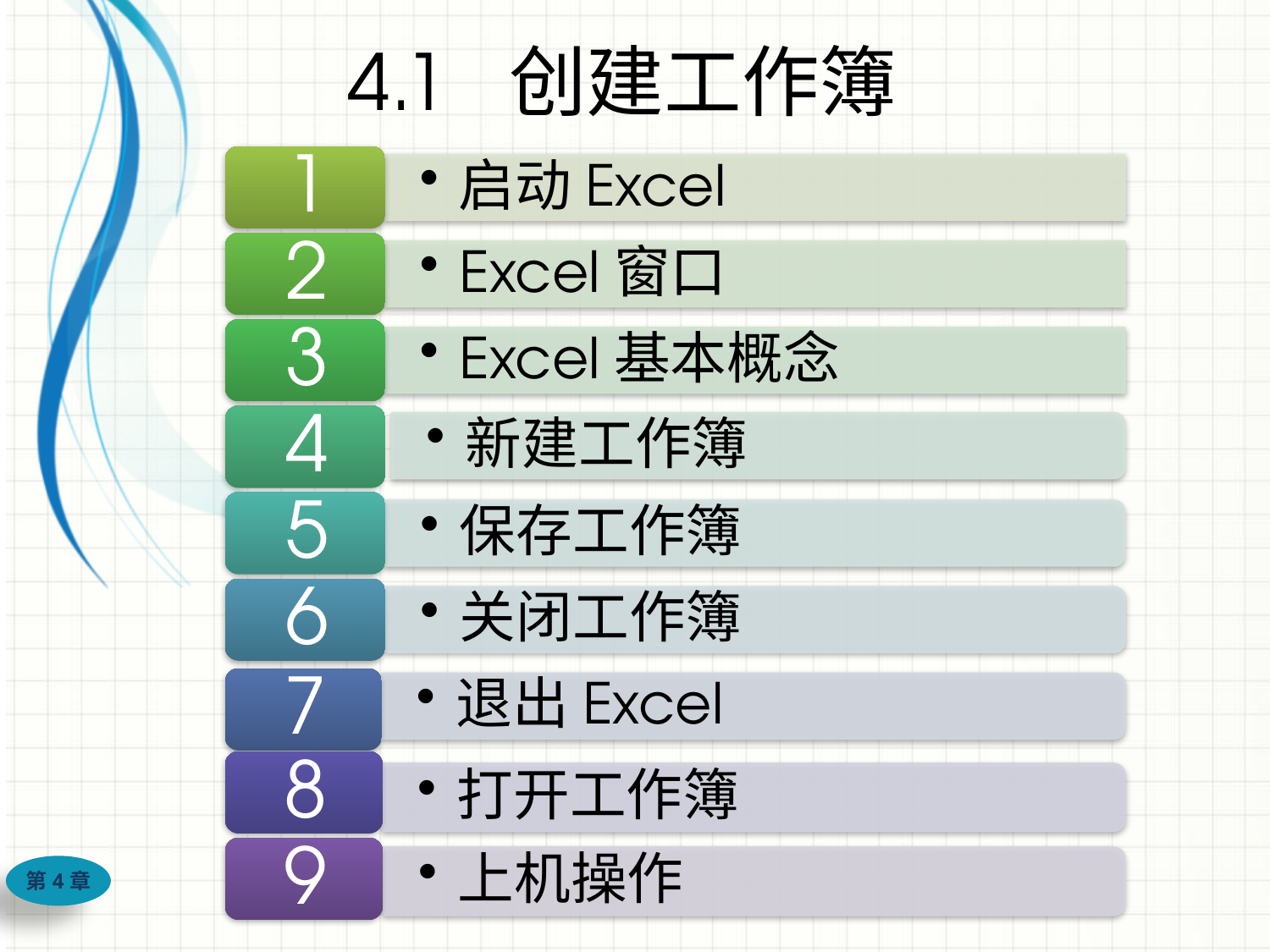

4.1  创建工作簿
启动Excel
1
Excel窗口
2
Excel基本概念
3
新建工作簿
4
保存工作簿
5
关闭工作簿
6
退出Excel
7
打开工作簿
8
上机操作
9